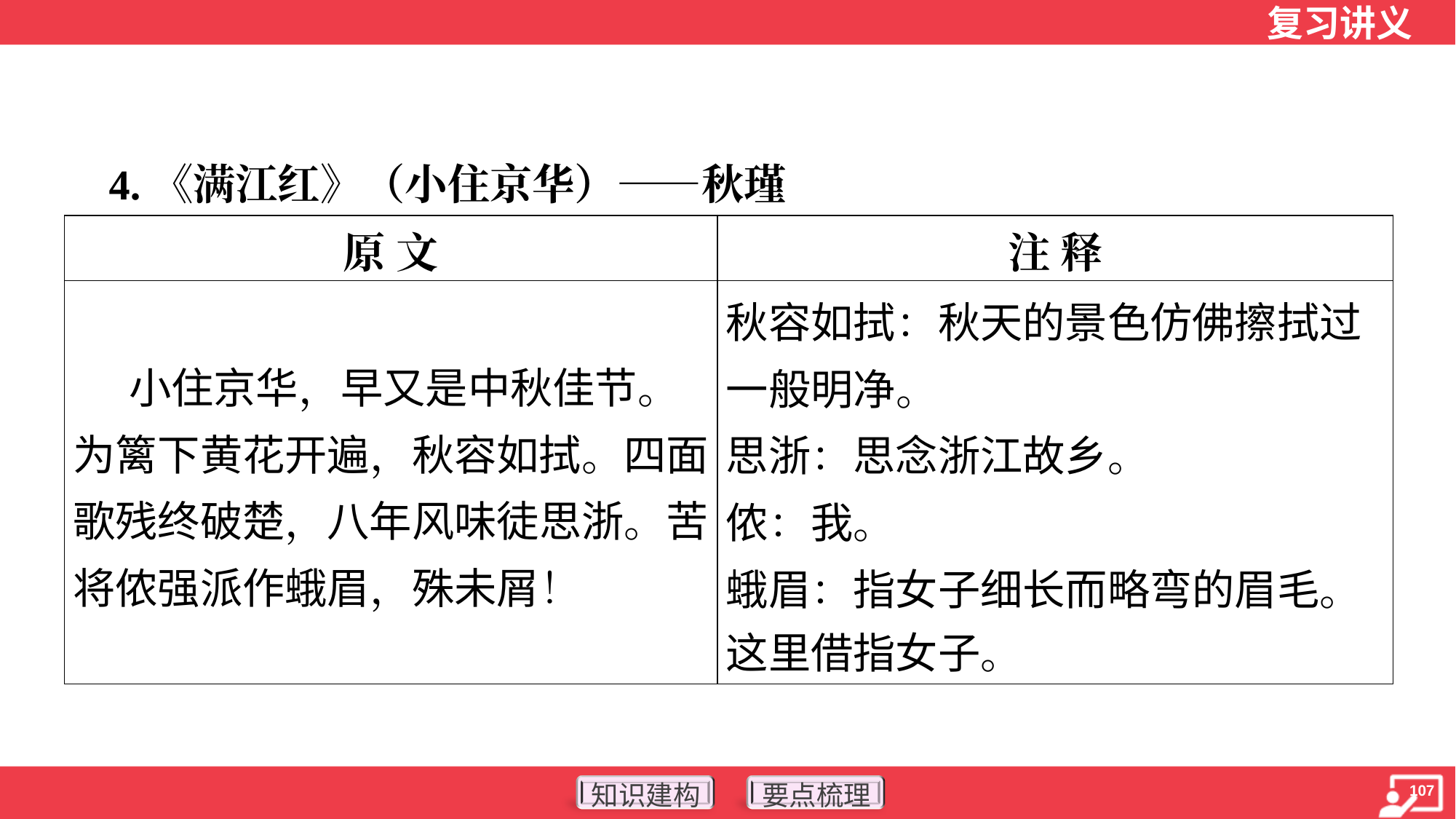

4.《满江红》（小住京华）——秋瑾
| 原 文 | 注 释 |
| --- | --- |
| 小住京华，早又是中秋佳节。为篱下黄花开遍，秋容如拭。四面歌残终破楚，八年风味徒思浙。苦将侬强派作蛾眉，殊未屑！ | 秋容如拭：秋天的景色仿佛擦拭过 一般明净。 思浙：思念浙江故乡。 侬：我。 蛾眉：指女子细长而略弯的眉毛。 这里借指女子。 |